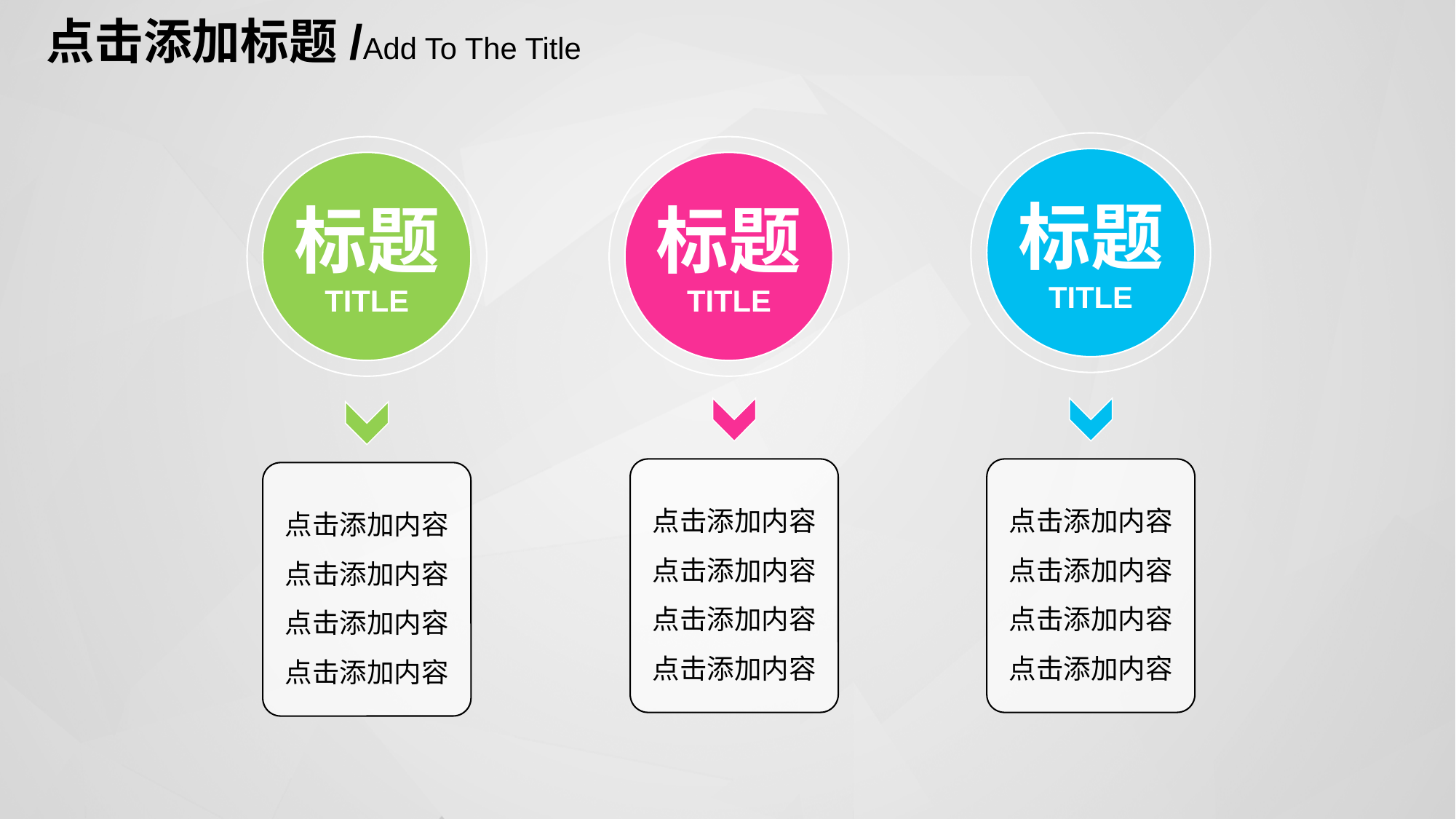

点击添加标题/Add To The Title

标题
TITLE
标题
TITLE
标题
TITLE

点击添加内容
点击添加内容
点击添加内容
点击添加内容

点击添加内容
点击添加内容
点击添加内容
点击添加内容

点击添加内容
点击添加内容
点击添加内容
点击添加内容